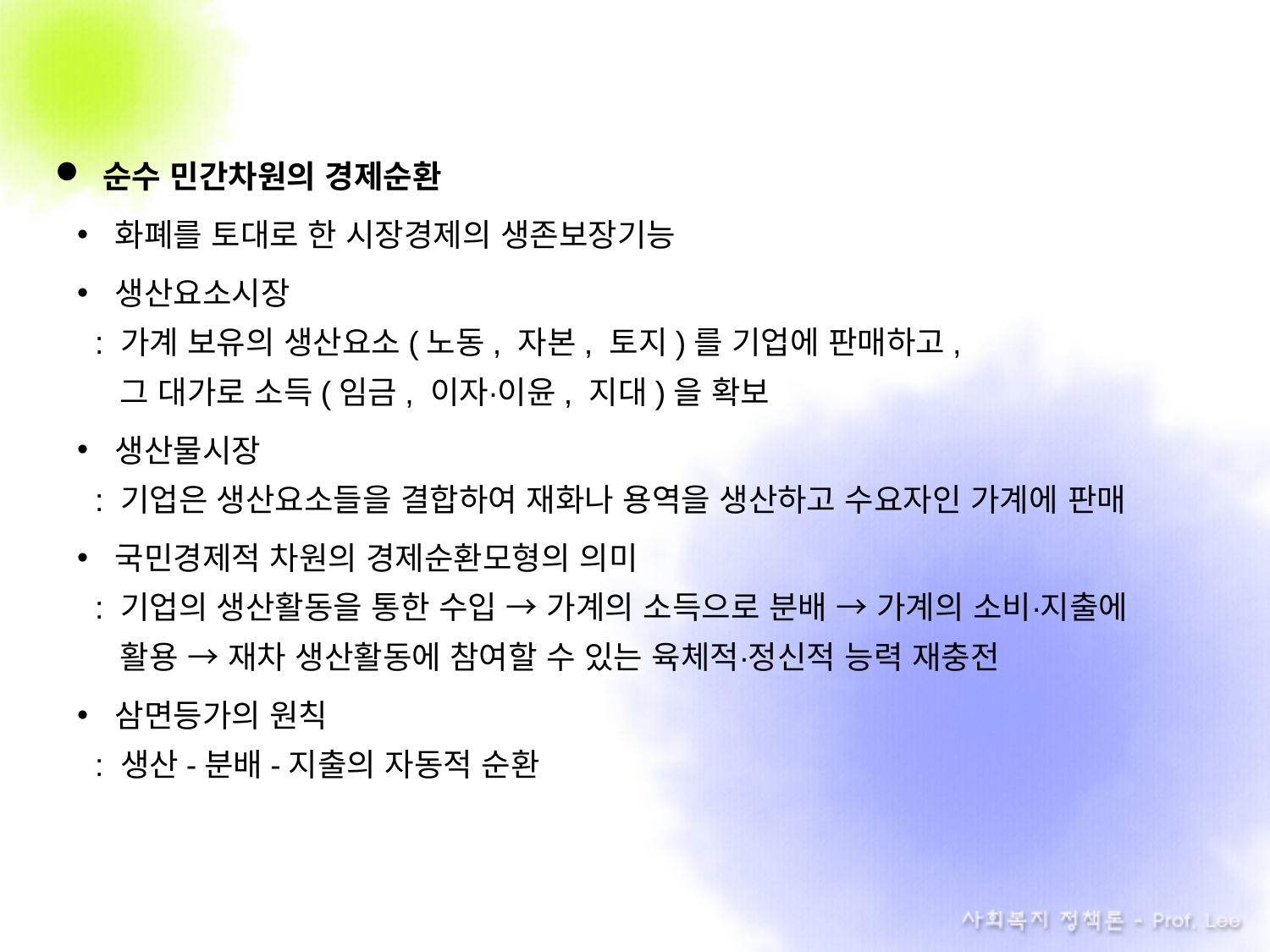

순수 민간차원의 경제순환
화폐를 토대로 한 시장경제의 생존보장기능
생산요소시장
  : 가계 보유의 생산요소(노동, 자본, 토지)를 기업에 판매하고,
    그 대가로 소득(임금, 이자∙이윤, 지대)을 확보
생산물시장
  : 기업은 생산요소들을 결합하여 재화나 용역을 생산하고 수요자인 가계에 판매
국민경제적 차원의 경제순환모형의 의미
  : 기업의 생산활동을 통한 수입 → 가계의 소득으로 분배 → 가계의 소비∙지출에
    활용 → 재차 생산활동에 참여할 수 있는 육체적∙정신적 능력 재충전
삼면등가의 원칙
  : 생산-분배-지출의 자동적 순환